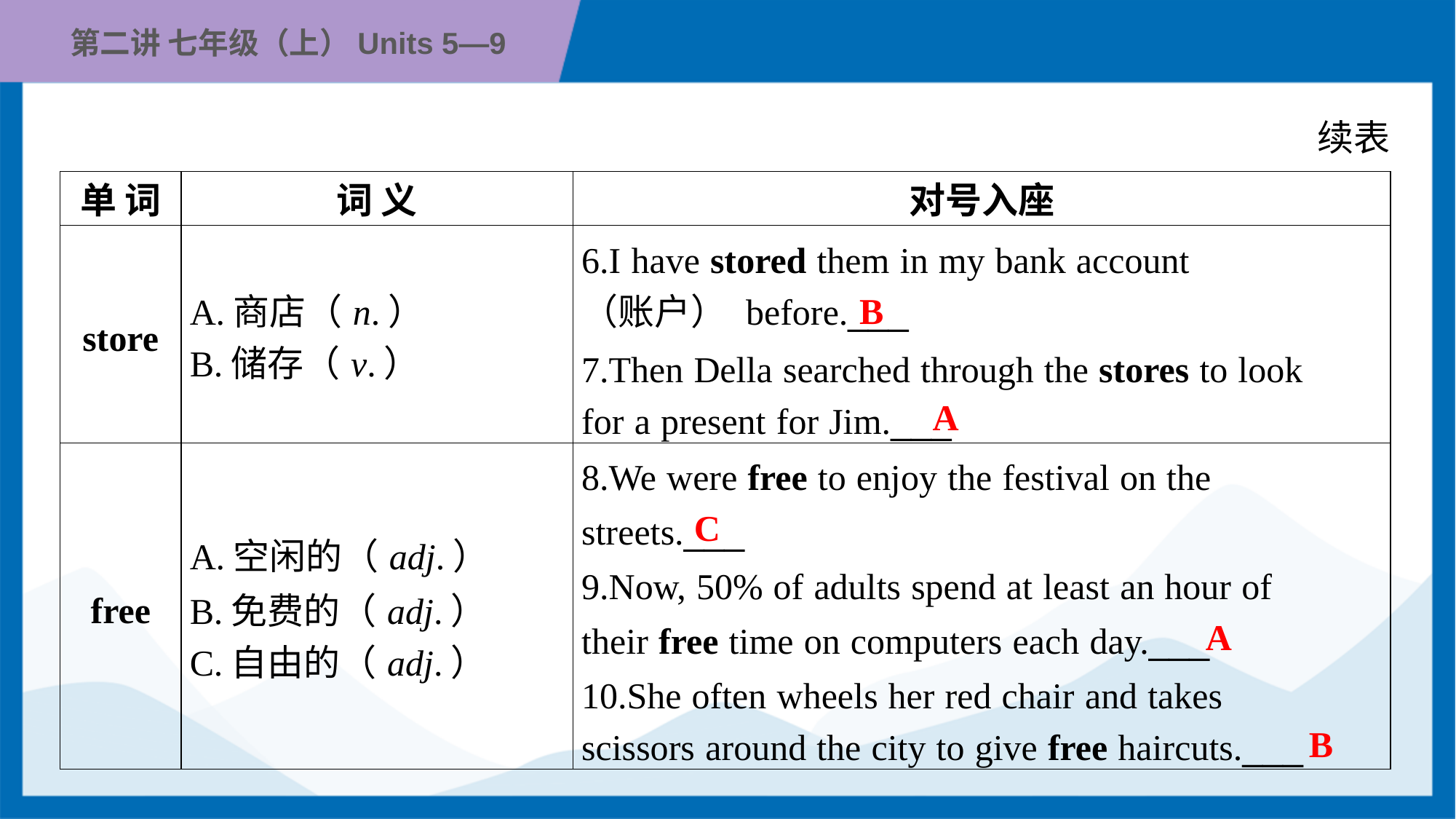

续表
| 单 词 | 词 义 | 对号入座 |
| --- | --- | --- |
| store | A.商店（n.） B.储存（v.） | 6.I have stored them in my bank account （账户） before.\_\_\_ 7.Then Della searched through the stores to look for a present for Jim.\_\_\_ |
| free | A.空闲的（adj.） B.免费的（adj.） C.自由的（adj.） | 8.We were free to enjoy the festival on the streets.\_\_\_ 9.Now, 50% of adults spend at least an hour of their free time on computers each day.\_\_\_ 10.She often wheels her red chair and takes scissors around the city to give free haircuts.\_\_\_ |
B
A
C
A
B